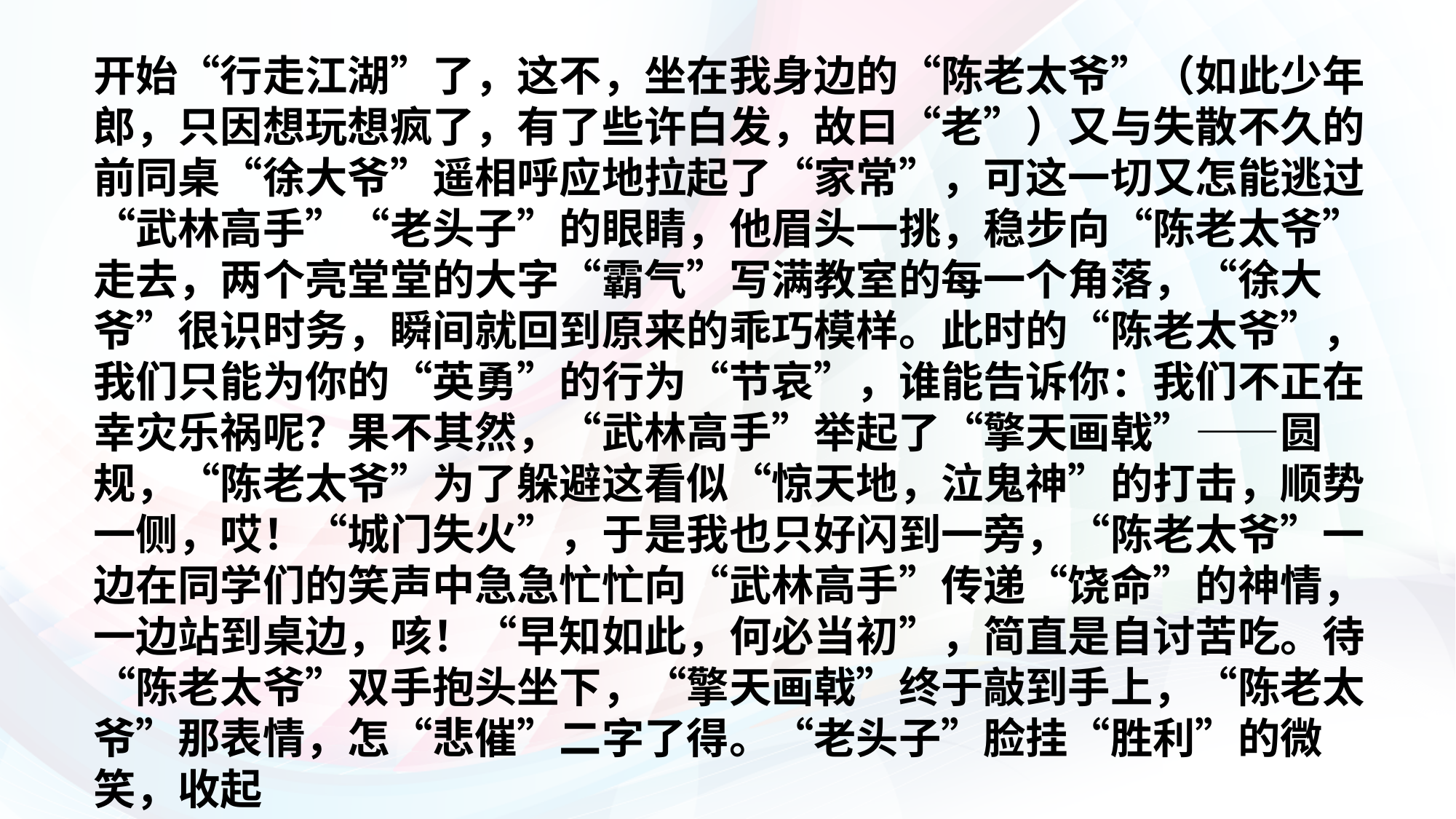

开始“行走江湖”了，这不，坐在我身边的“陈老太爷”（如此少年郎，只因想玩想疯了，有了些许白发，故曰“老”）又与失散不久的前同桌“徐大爷”遥相呼应地拉起了“家常”，可这一切又怎能逃过“武林高手”“老头子”的眼睛，他眉头一挑，稳步向“陈老太爷”走去，两个亮堂堂的大字“霸气”写满教室的每一个角落，“徐大爷”很识时务，瞬间就回到原来的乖巧模样。此时的“陈老太爷”，我们只能为你的“英勇”的行为“节哀”，谁能告诉你：我们不正在幸灾乐祸呢？果不其然，“武林高手”举起了“擎天画戟”——圆规，“陈老太爷”为了躲避这看似“惊天地，泣鬼神”的打击，顺势一侧，哎！“城门失火”，于是我也只好闪到一旁，“陈老太爷”一边在同学们的笑声中急急忙忙向“武林高手”传递“饶命”的神情，一边站到桌边，咳！“早知如此，何必当初”，简直是自讨苦吃。待“陈老太爷”双手抱头坐下，“擎天画戟”终于敲到手上，“陈老太爷”那表情，怎“悲催”二字了得。“老头子”脸挂“胜利”的微笑，收起